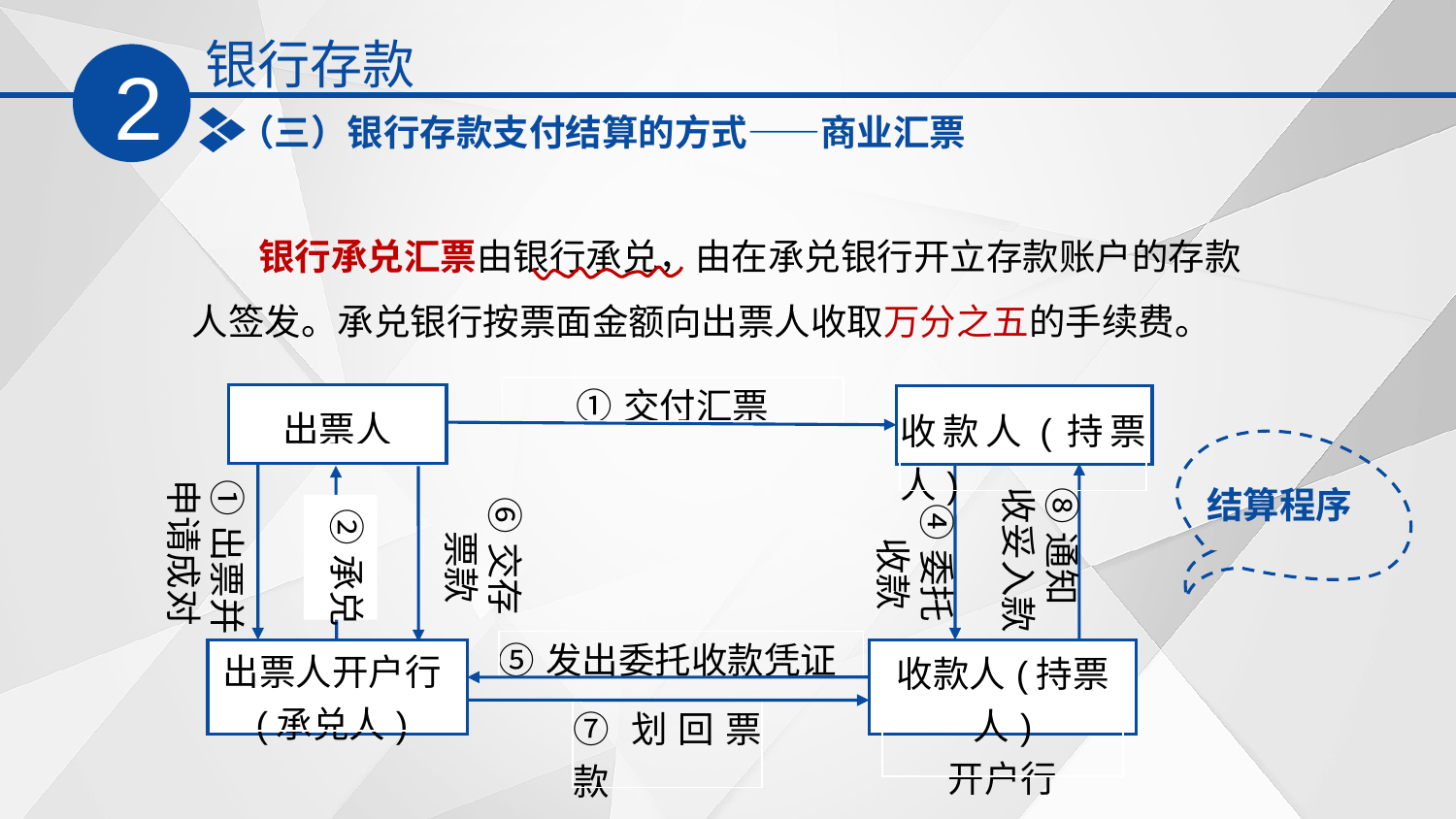

银行存款
2

（三）银行存款支付结算的方式——商业汇票

       银行承兑汇票由银行承兑，由在承兑银行开立存款账户的存款人签发。承兑银行按票面金额向出票人收取万分之五的手续费。

| ①交付汇票 |
| --- |

| 出票人 |
| --- |
| 收款人(持票人) |
| --- |

结算程序

①出票并
申请成对

⑧通知
收妥入款
⑥交存
   票款
④委托
   收款
②承兑
| ⑤发出委托收款凭证 |
| --- |
| 出票人开户行 (承兑人) |
| --- |
| 收款人(持票人) 开户行 |
| --- |

| ⑦划回票款 |
| --- |